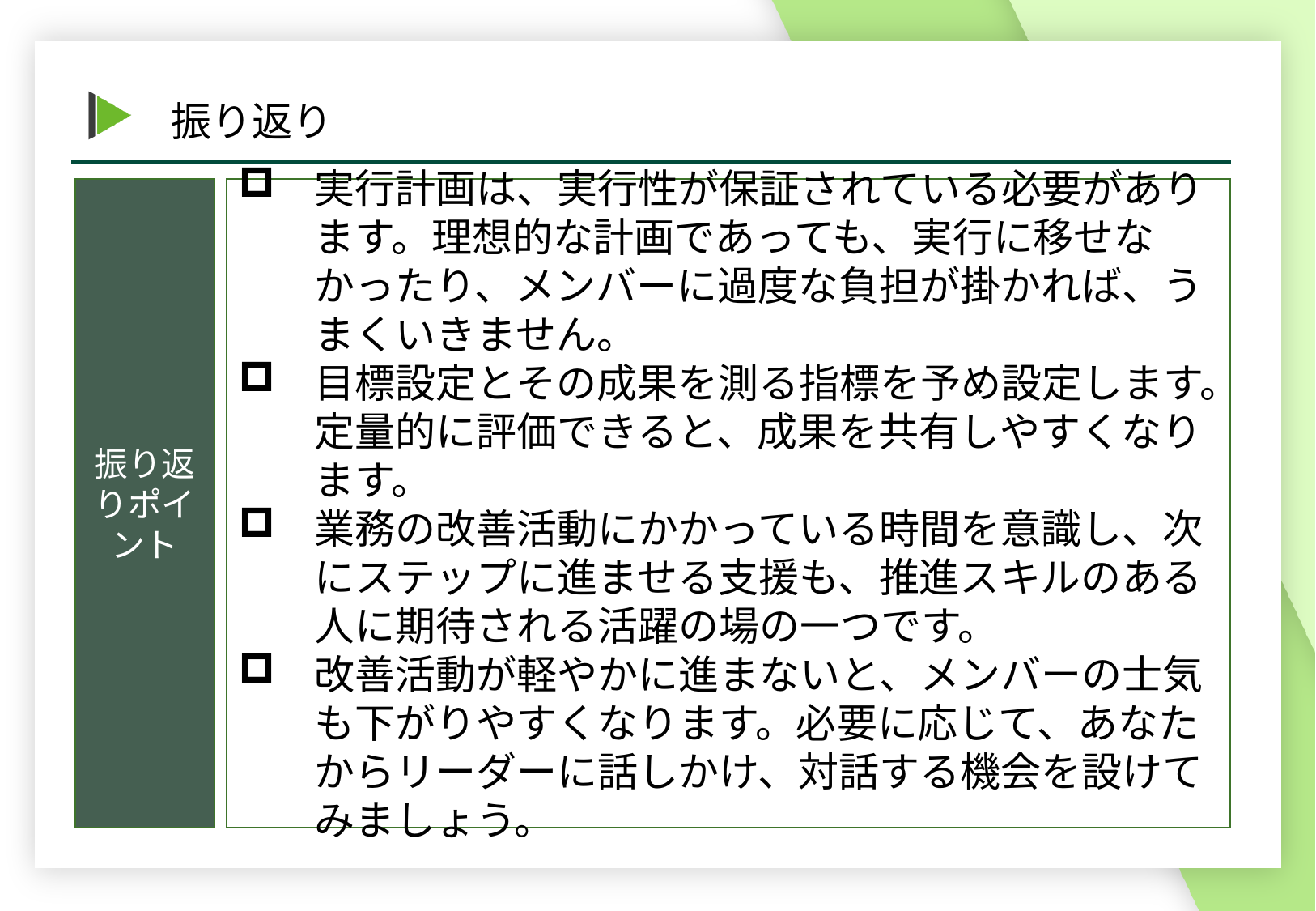

実行計画は、実行性が保証されている必要があります。理想的な計画であっても、実行に移せなかったり、メンバーに過度な負担が掛かれば、うまくいきません。
目標設定とその成果を測る指標を予め設定します。定量的に評価できると、成果を共有しやすくなります。
業務の改善活動にかかっている時間を意識し、次にステップに進ませる支援も、推進スキルのある人に期待される活躍の場の一つです。
改善活動が軽やかに進まないと、メンバーの士気も下がりやすくなります。必要に応じて、あなたからリーダーに話しかけ、対話する機会を設けてみましょう。
振り返りポイント